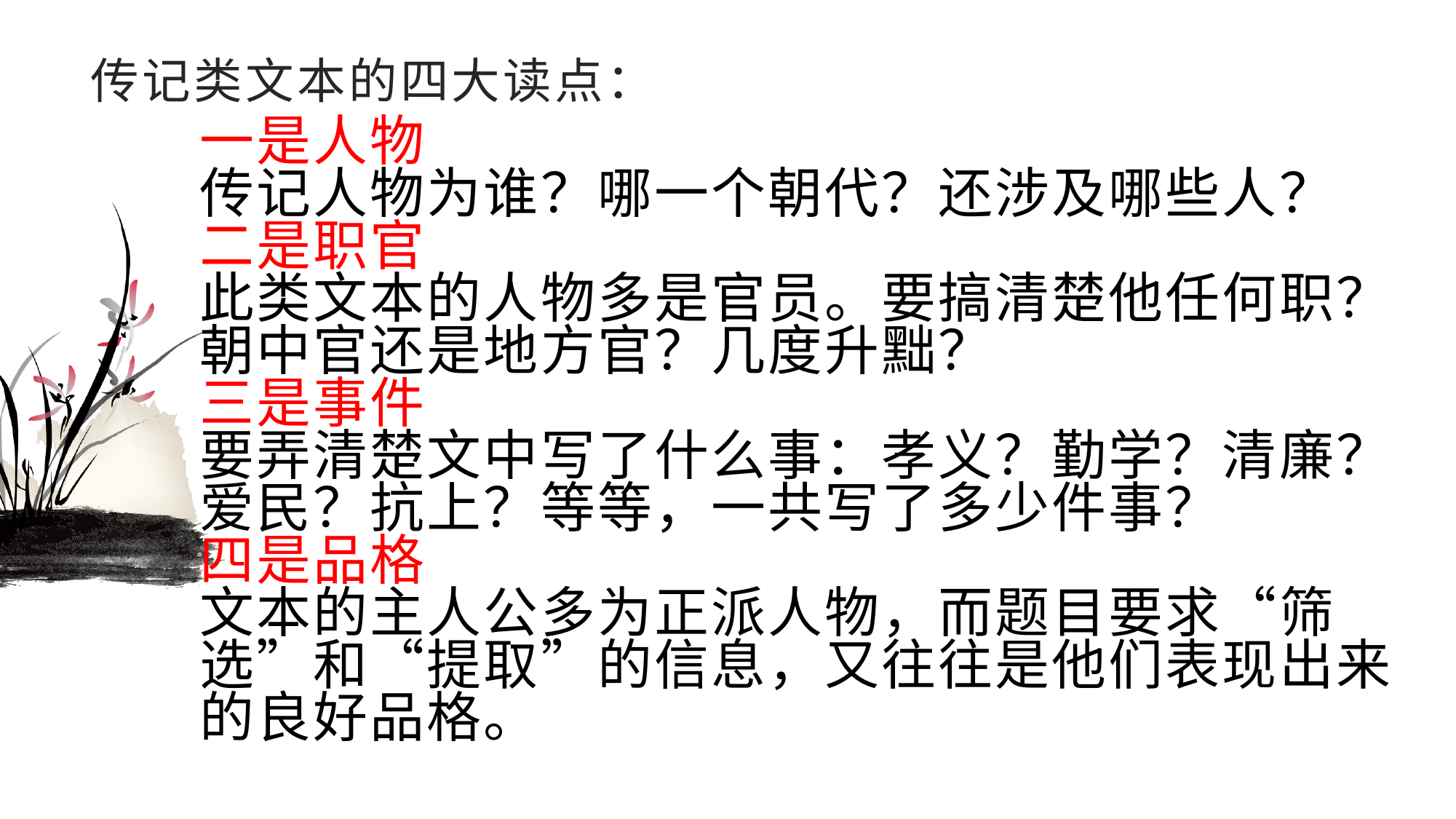

# 传记类文本的四大读点：
一是人物
传记人物为谁？哪一个朝代？还涉及哪些人？
二是职官
此类文本的人物多是官员。要搞清楚他任何职？朝中官还是地方官？几度升黜？
三是事件
要弄清楚文中写了什么事：孝义？勤学？清廉？爱民？抗上？等等，一共写了多少件事？
四是品格
文本的主人公多为正派人物，而题目要求“筛选”和“提取”的信息，又往往是他们表现出来的良好品格。